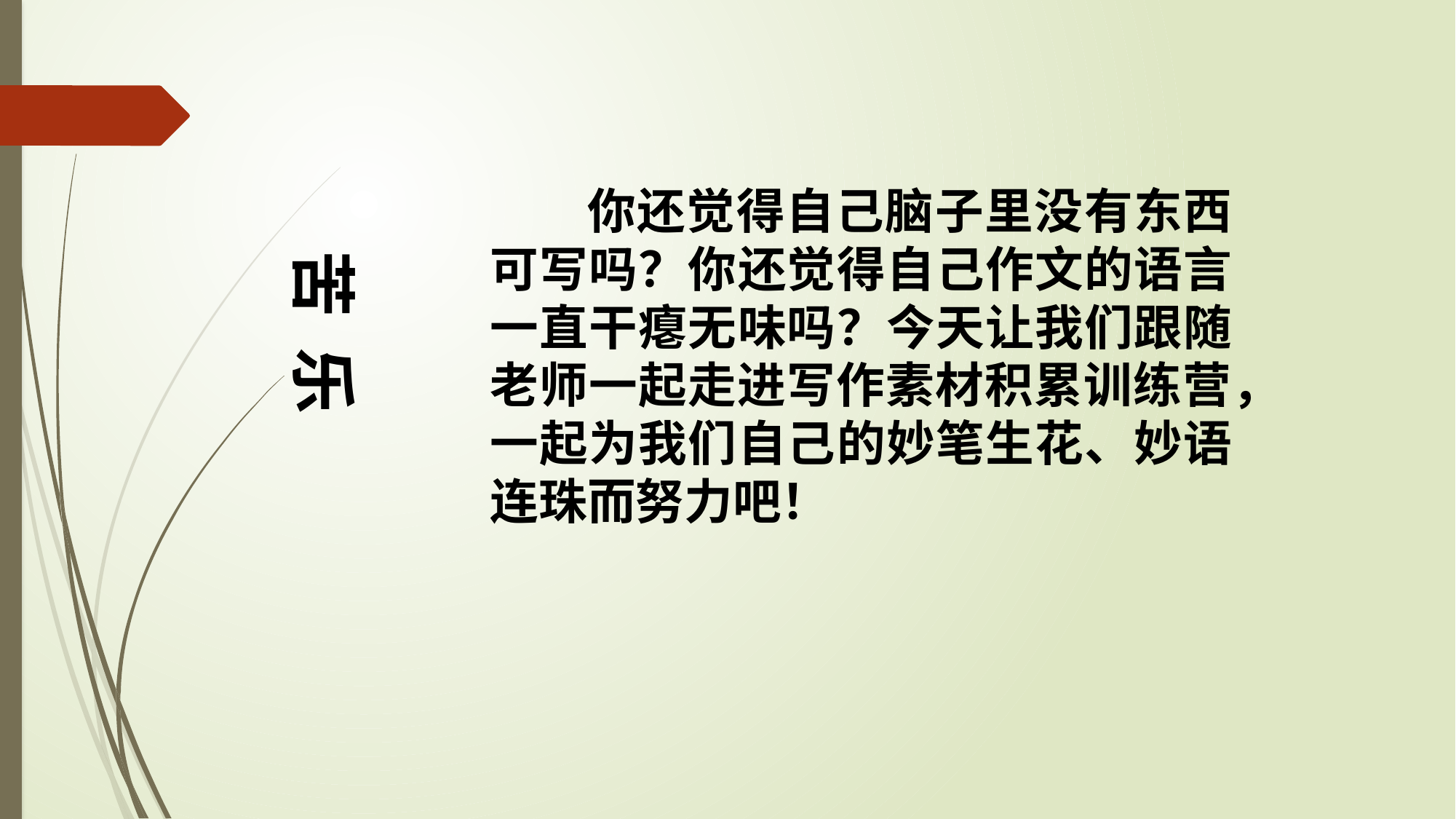

你还觉得自己脑子里没有东西可写吗？你还觉得自己作文的语言一直干瘪无味吗？今天让我们跟随老师一起走进写作素材积累训练营，一起为我们自己的妙笔生花、妙语连珠而努力吧！

苦  乐